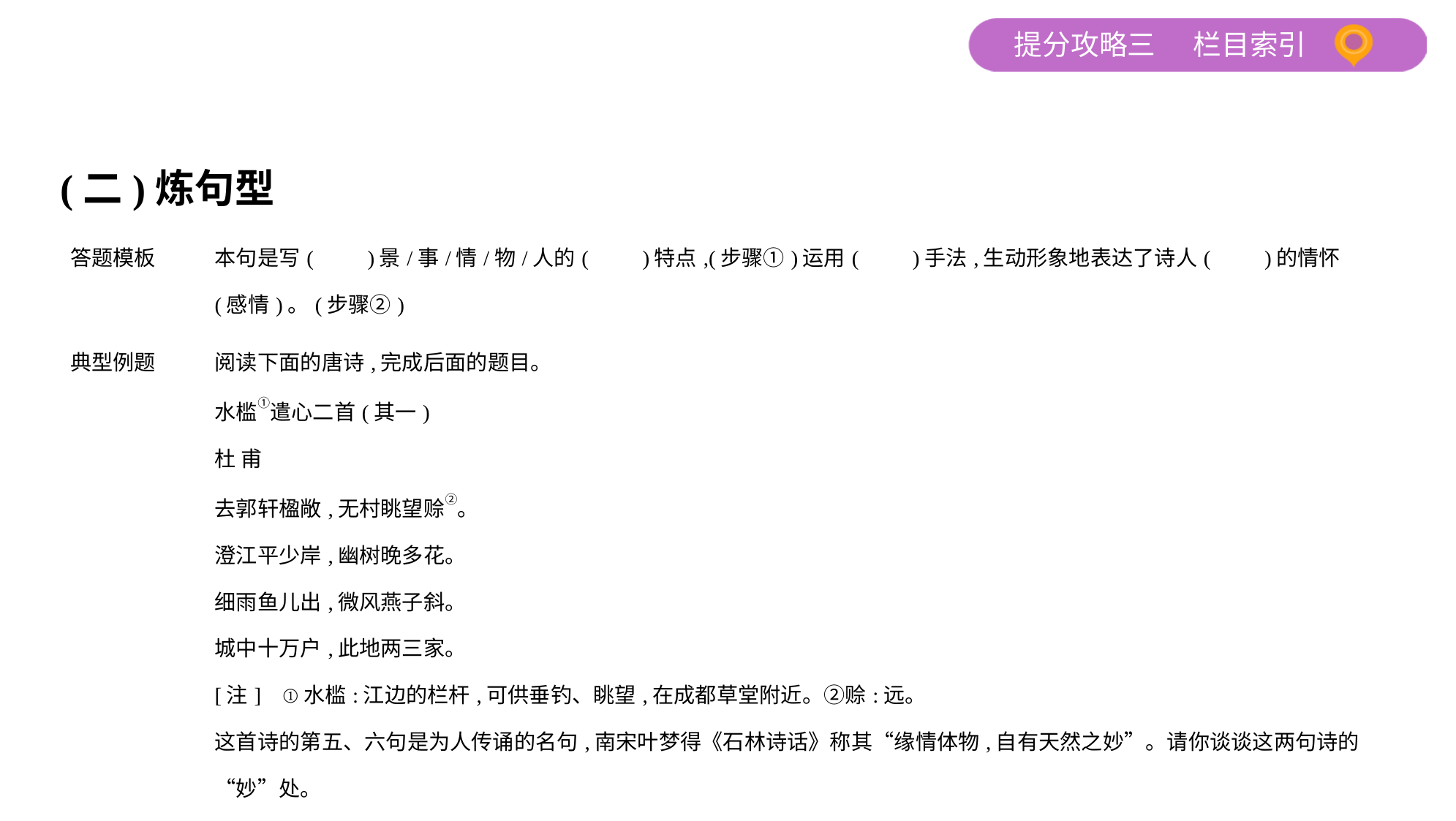

(二)炼句型
| 答题模板 | 本句是写(　　)景/事/情/物/人的(　　)特点,(步骤①)运用(　　)手法,生动形象地表达了诗人(　　)的情怀(感情)。(步骤②) |
| --- | --- |
| 典型例题 | 阅读下面的唐诗,完成后面的题目。 水槛①遣心二首(其一) 杜 甫 去郭轩楹敞,无村眺望赊②。 澄江平少岸,幽树晚多花。 细雨鱼儿出,微风燕子斜。 城中十万户,此地两三家。 [注]    ①水槛:江边的栏杆,可供垂钓、眺望,在成都草堂附近。②赊:远。 这首诗的第五、六句是为人传诵的名句,南宋叶梦得《石林诗话》称其“缘情体物,自有天然之妙”。请你谈谈这两句诗的“妙”处。 |
| 模板演示 | 这两句诗,写细雨轻洒,鱼儿嬉戏于水面;微风吹拂,燕子斜掠过天空。若雨猛,则鱼潜水底;风急,则燕子不能禁受。“出”字,写鱼儿的欢欣;“斜”字,写燕子的轻盈。(步骤①)诗歌描绘草堂的自然环境,字里行间蕴含着作者对大自然、对春天的热爱和优游闲适的心情。(步骤②) |